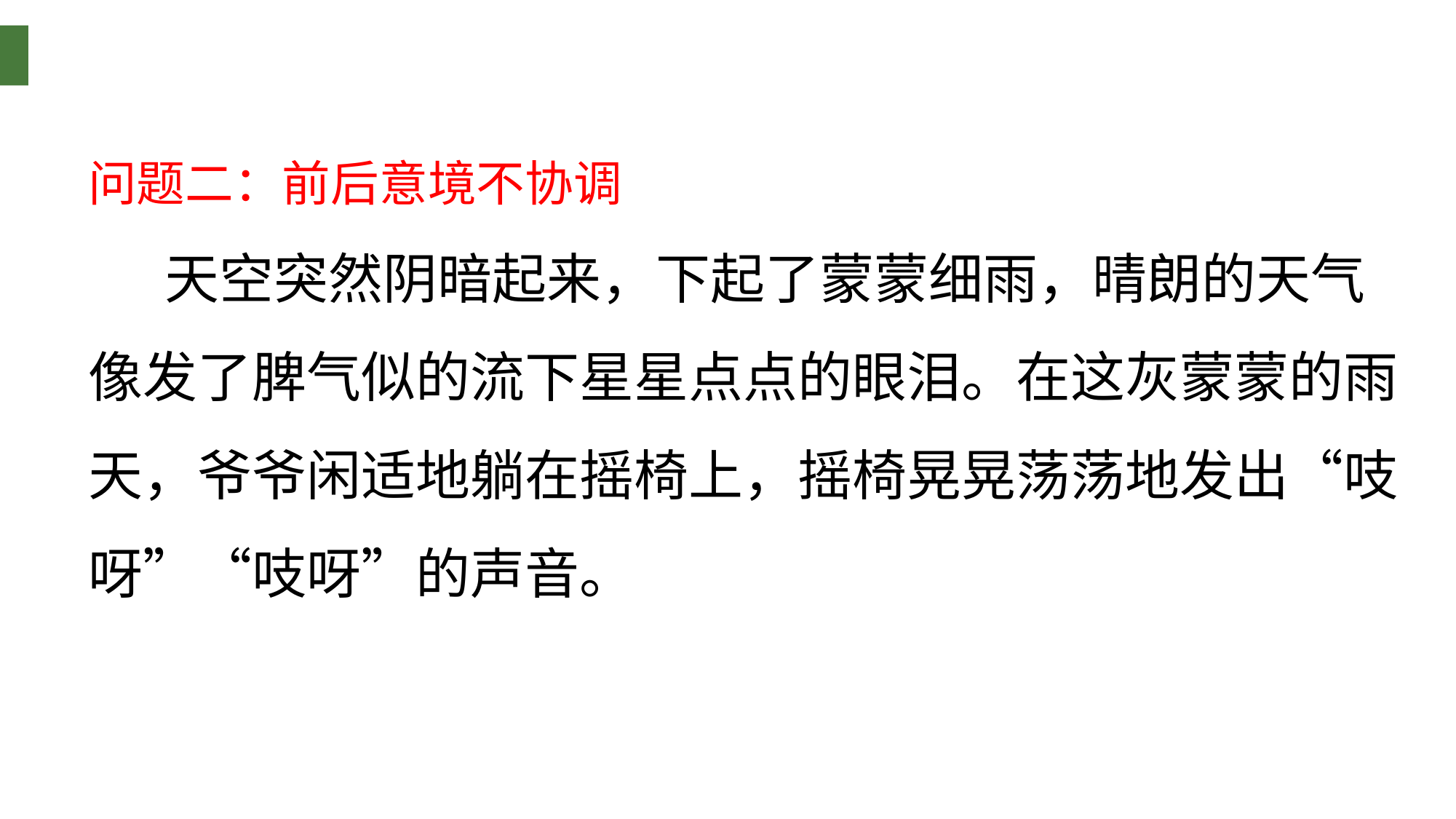

问题二：前后意境不协调
      天空突然阴暗起来，下起了蒙蒙细雨，晴朗的天气像发了脾气似的流下星星点点的眼泪。在这灰蒙蒙的雨天，爷爷闲适地躺在摇椅上，摇椅晃晃荡荡地发出“吱呀”“吱呀”的声音。